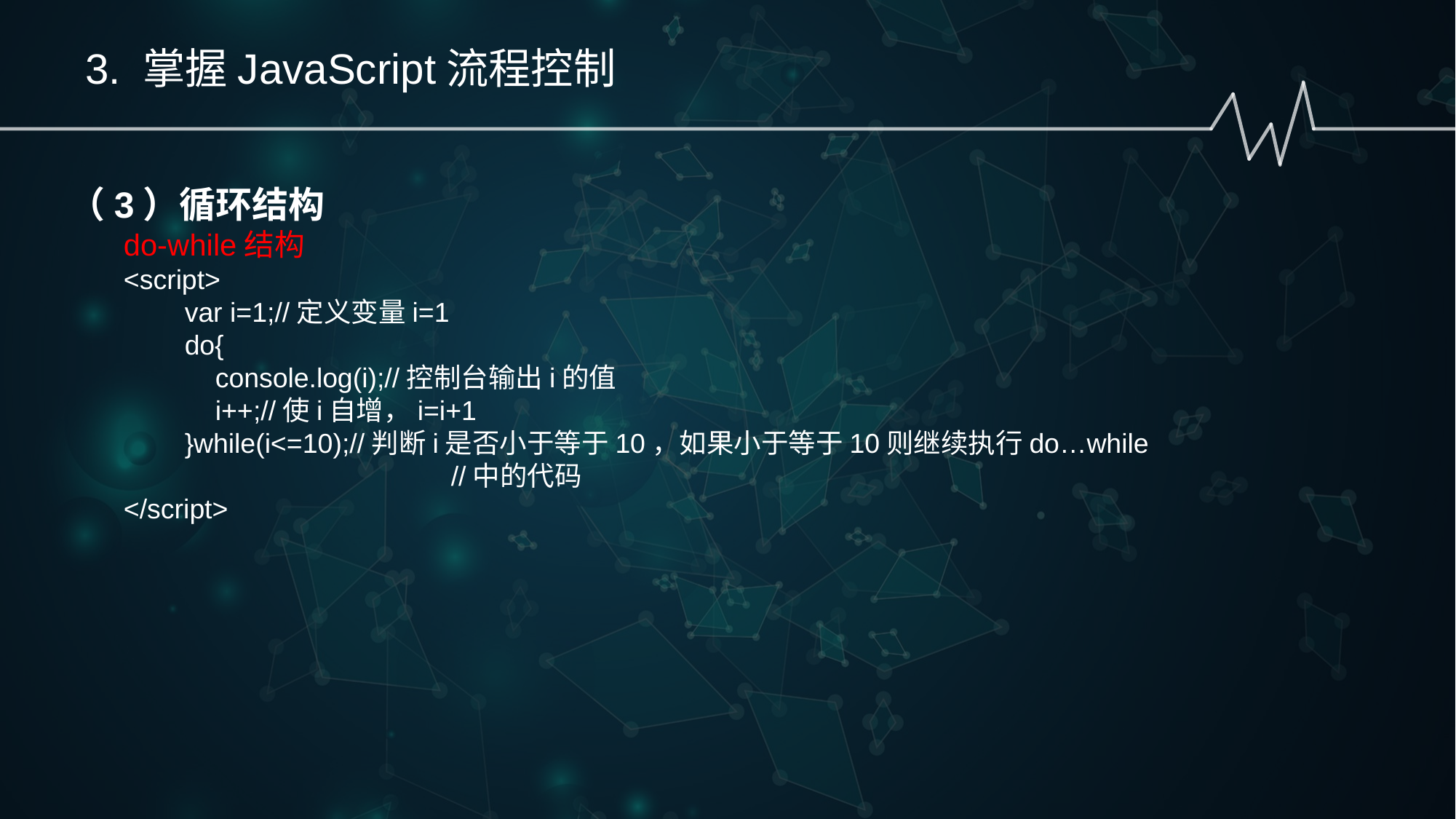

3. 掌握JavaScript流程控制
（3）循环结构
do-while结构
<script>
        var i=1;//定义变量i=1
        do{
            console.log(i);//控制台输出i的值
            i++;//使i自增，i=i+1
        }while(i<=10);//判断i是否小于等于10，如果小于等于10则继续执行do…while
			//中的代码
</script>